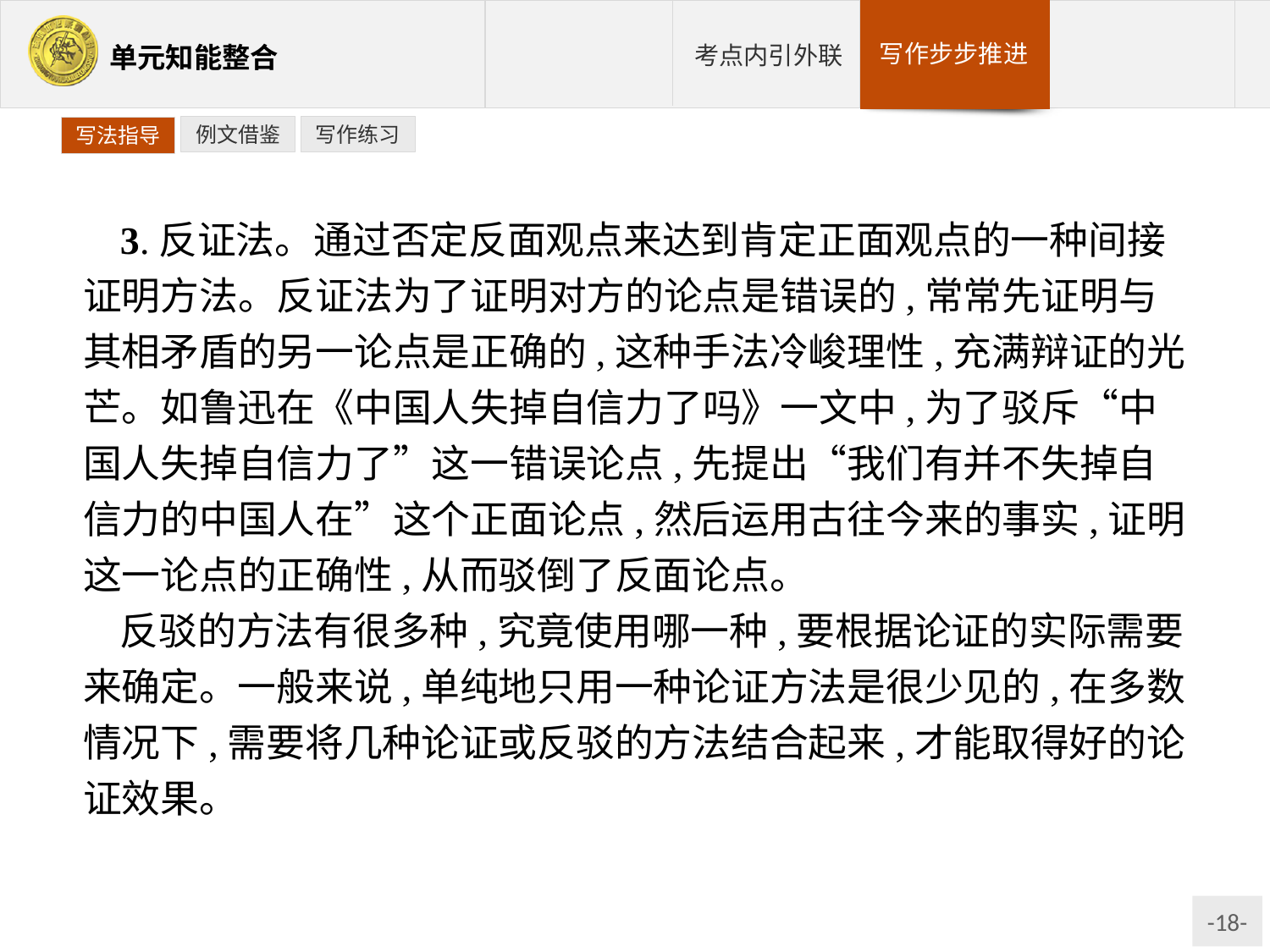

例文借鉴
写作练习
写法指导
3.反证法。通过否定反面观点来达到肯定正面观点的一种间接证明方法。反证法为了证明对方的论点是错误的,常常先证明与其相矛盾的另一论点是正确的,这种手法冷峻理性,充满辩证的光芒。如鲁迅在《中国人失掉自信力了吗》一文中,为了驳斥“中国人失掉自信力了”这一错误论点,先提出“我们有并不失掉自信力的中国人在”这个正面论点,然后运用古往今来的事实,证明这一论点的正确性,从而驳倒了反面论点。
反驳的方法有很多种,究竟使用哪一种,要根据论证的实际需要来确定。一般来说,单纯地只用一种论证方法是很少见的,在多数情况下,需要将几种论证或反驳的方法结合起来,才能取得好的论证效果。